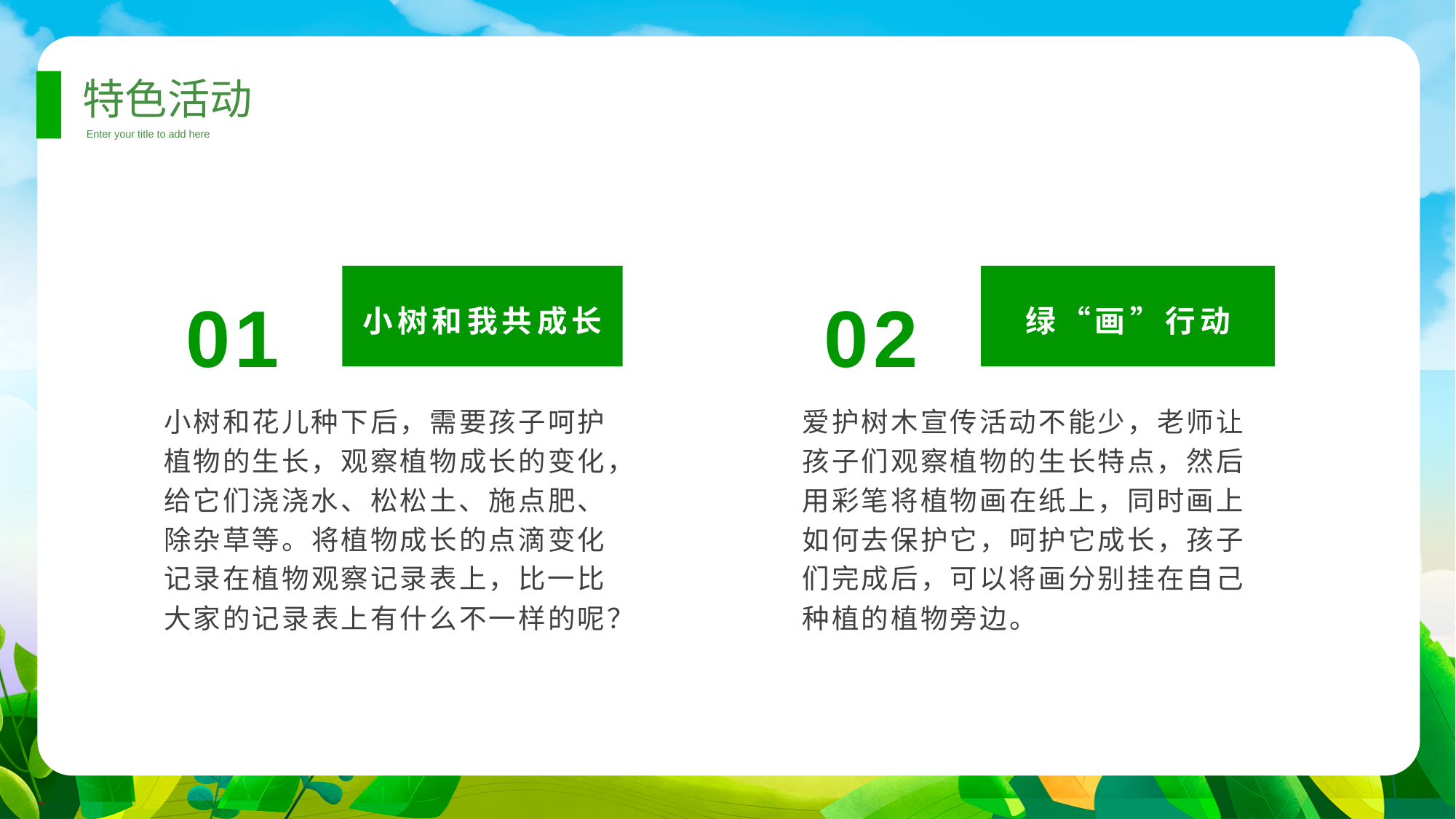

特色活动

Enter your title to add here
01
02
小树和我共成长
绿“画”行动
小树和花儿种下后，需要孩子呵护植物的生长，观察植物成长的变化，给它们浇浇水、松松土、施点肥、除杂草等。将植物成长的点滴变化记录在植物观察记录表上，比一比大家的记录表上有什么不一样的呢？
爱护树木宣传活动不能少，老师让孩子们观察植物的生长特点，然后用彩笔将植物画在纸上，同时画上如何去保护它，呵护它成长，孩子们完成后，可以将画分别挂在自己种植的植物旁边。